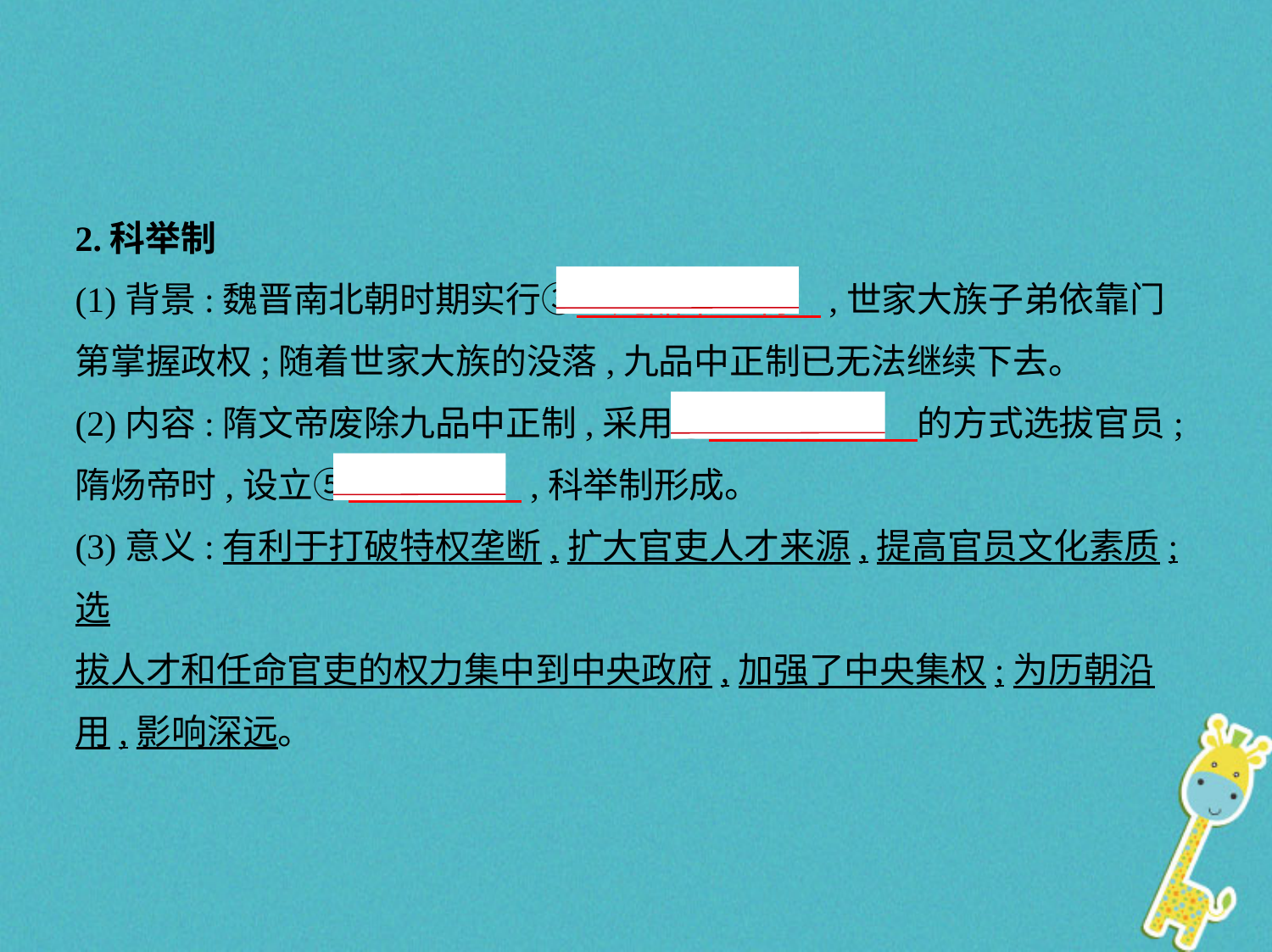

2.科举制
(1)背景:魏晋南北朝时期实行③　九品中正制    ,世家大族子弟依靠门
第掌握政权;随着世家大族的没落,九品中正制已无法继续下去。
(2)内容:隋文帝废除九品中正制,采用④　分科考试    的方式选拔官员;
隋炀帝时,设立⑤　进士科    ,科举制形成。
(3)意义:有利于打破特权垄断,扩大官吏人才来源,提高官员文化素质;选
拔人才和任命官吏的权力集中到中央政府,加强了中央集权;为历朝沿
用,影响深远。